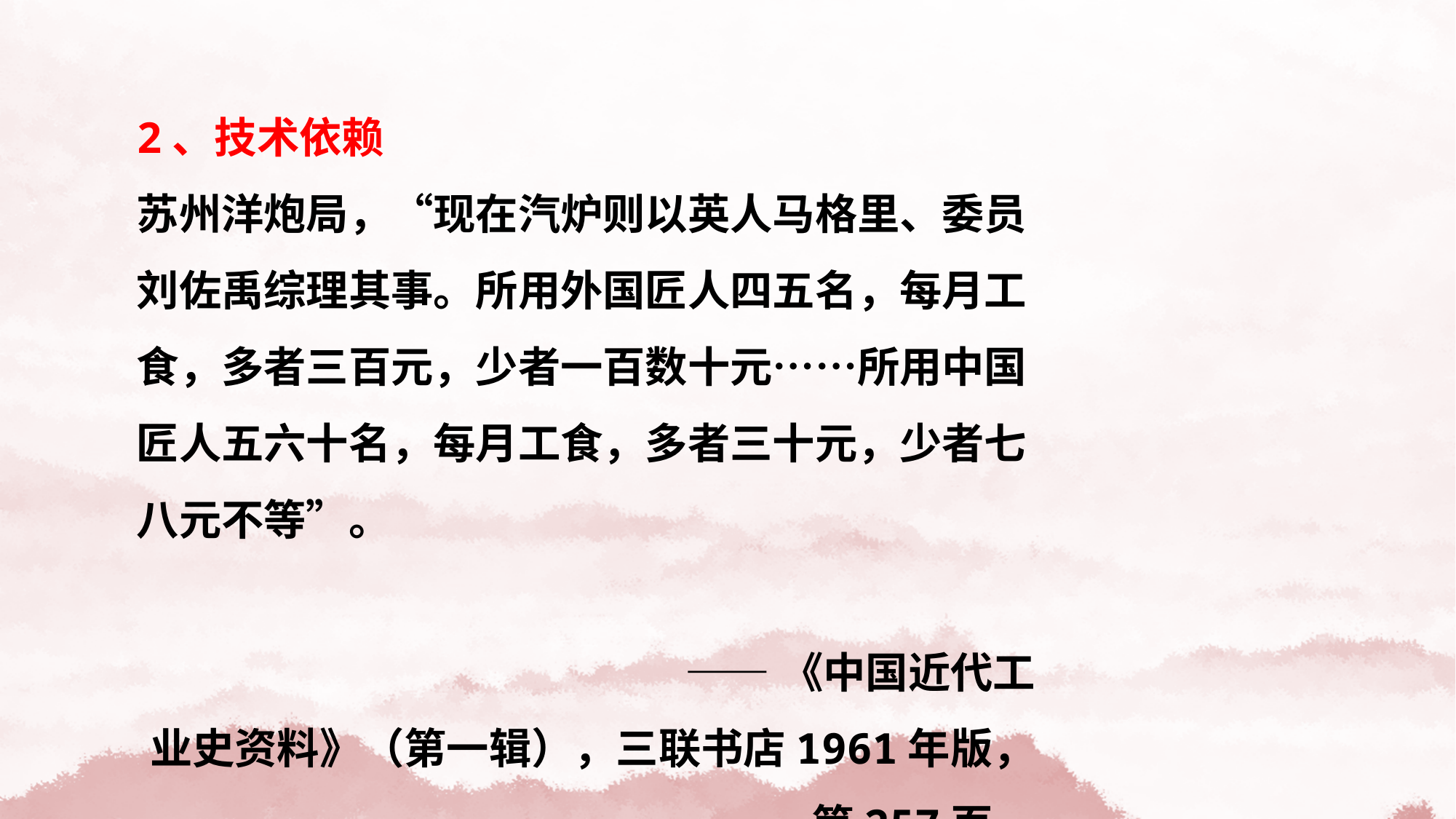

2、技术依赖
苏州洋炮局，“现在汽炉则以英人马格里、委员刘佐禹综理其事。所用外国匠人四五名，每月工食，多者三百元，少者一百数十元……所用中国匠人五六十名，每月工食，多者三十元，少者七八元不等”。
                                                        ——《中国近代工业史资料》（第一辑），三联书店1961年版，第257页。